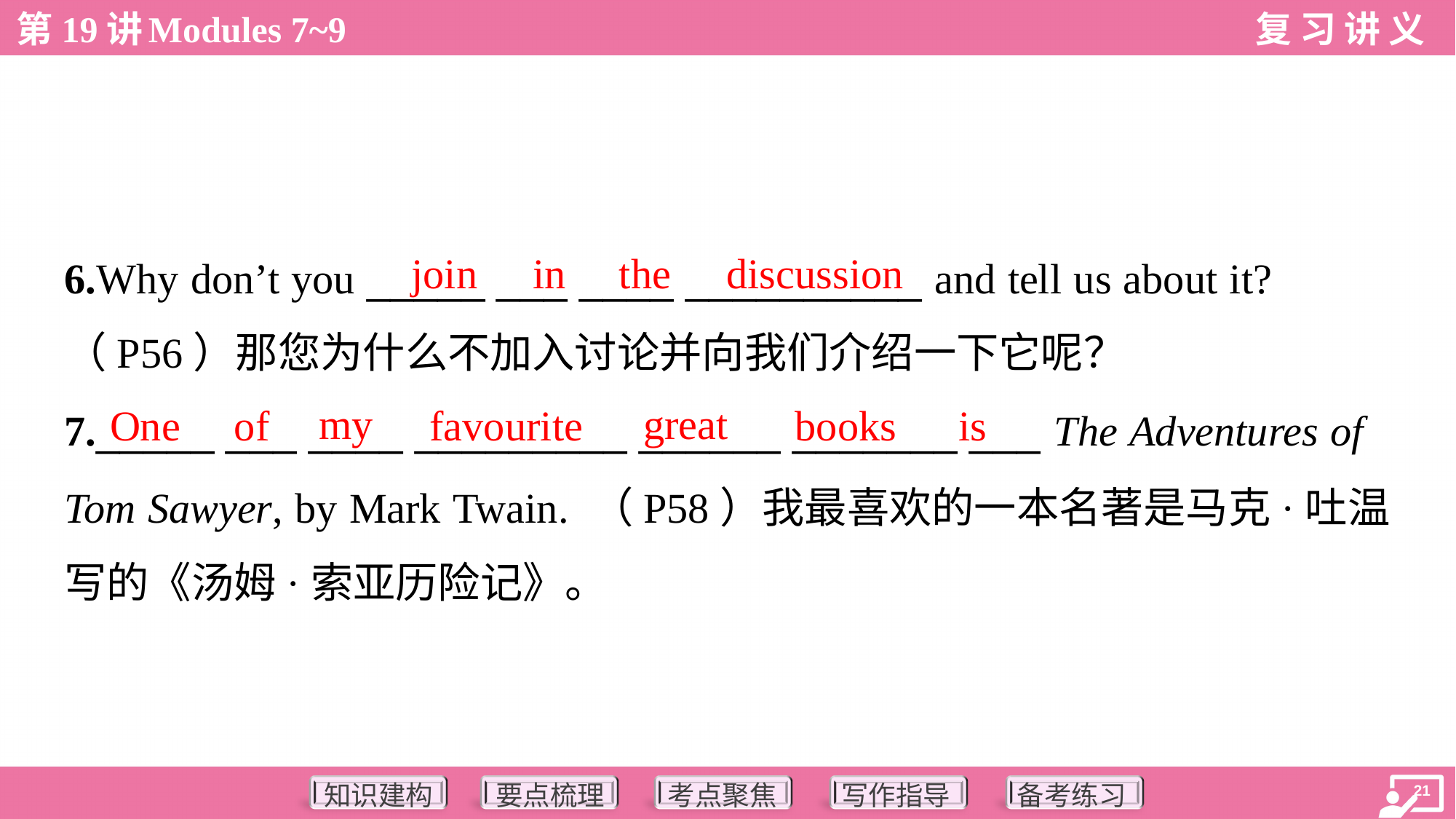

join
in
the
discussion
6.Why don’t you _____ ___ ____ __________ and tell us about it?
（P56）那您为什么不加入讨论并向我们介绍一下它呢？
my
great
One
of
favourite
books
is
7._____ ___ ____ _________ ______ _______ ___ The Adventures of
Tom Sawyer, by Mark Twain. （P58）我最喜欢的一本名著是马克·吐温
写的《汤姆·索亚历险记》。